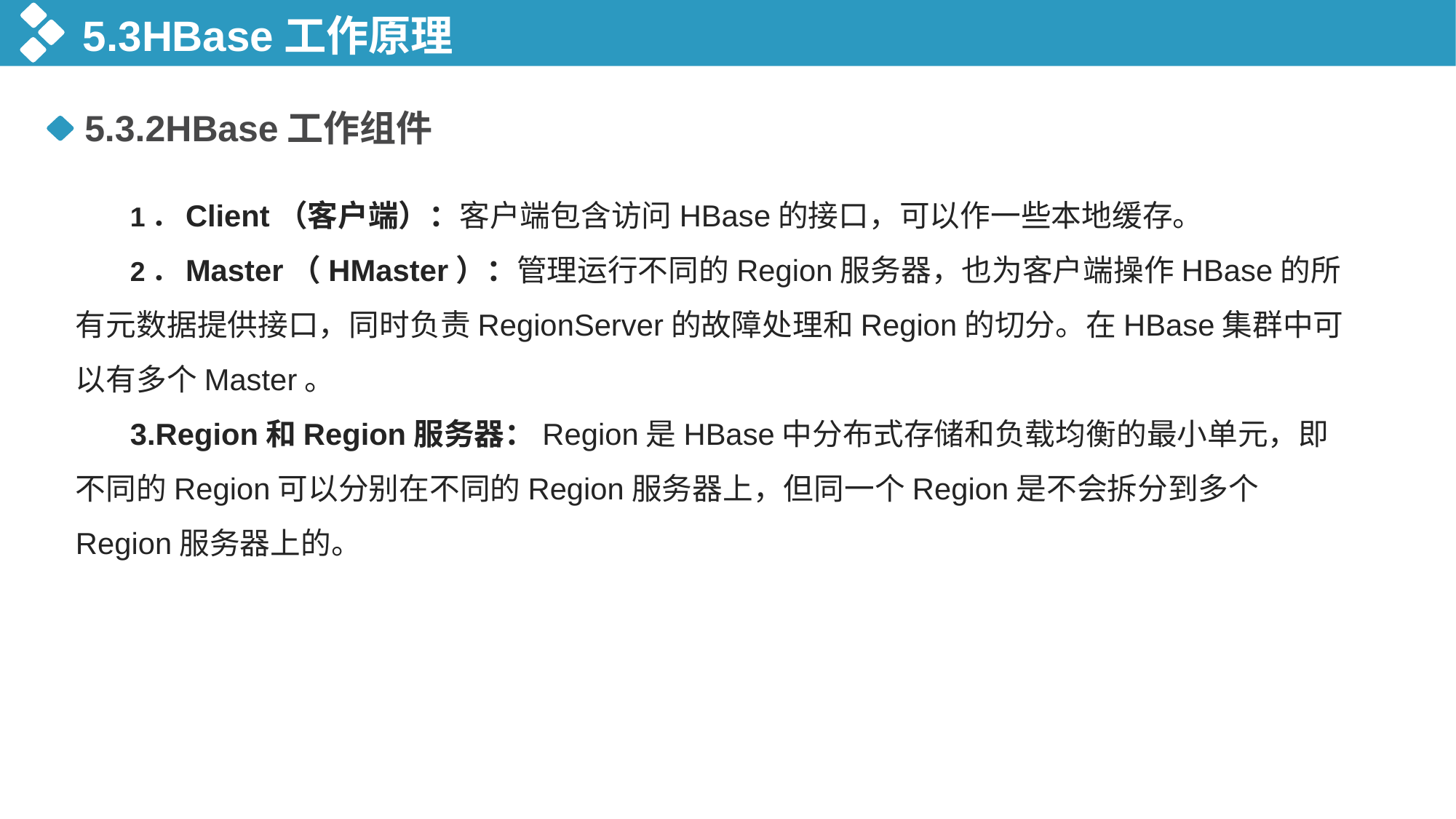

5.3HBase工作原理
5.3.2HBase工作组件

1．Client（客户端）：客户端包含访问HBase的接口，可以作一些本地缓存。
2．Master（HMaster）：管理运行不同的Region服务器，也为客户端操作HBase的所有元数据提供接口，同时负责RegionServer的故障处理和Region的切分。在HBase集群中可以有多个Master。
3.Region和Region服务器：Region是HBase中分布式存储和负载均衡的最小单元，即不同的Region可以分别在不同的Region服务器上，但同一个Region是不会拆分到多个Region服务器上的。